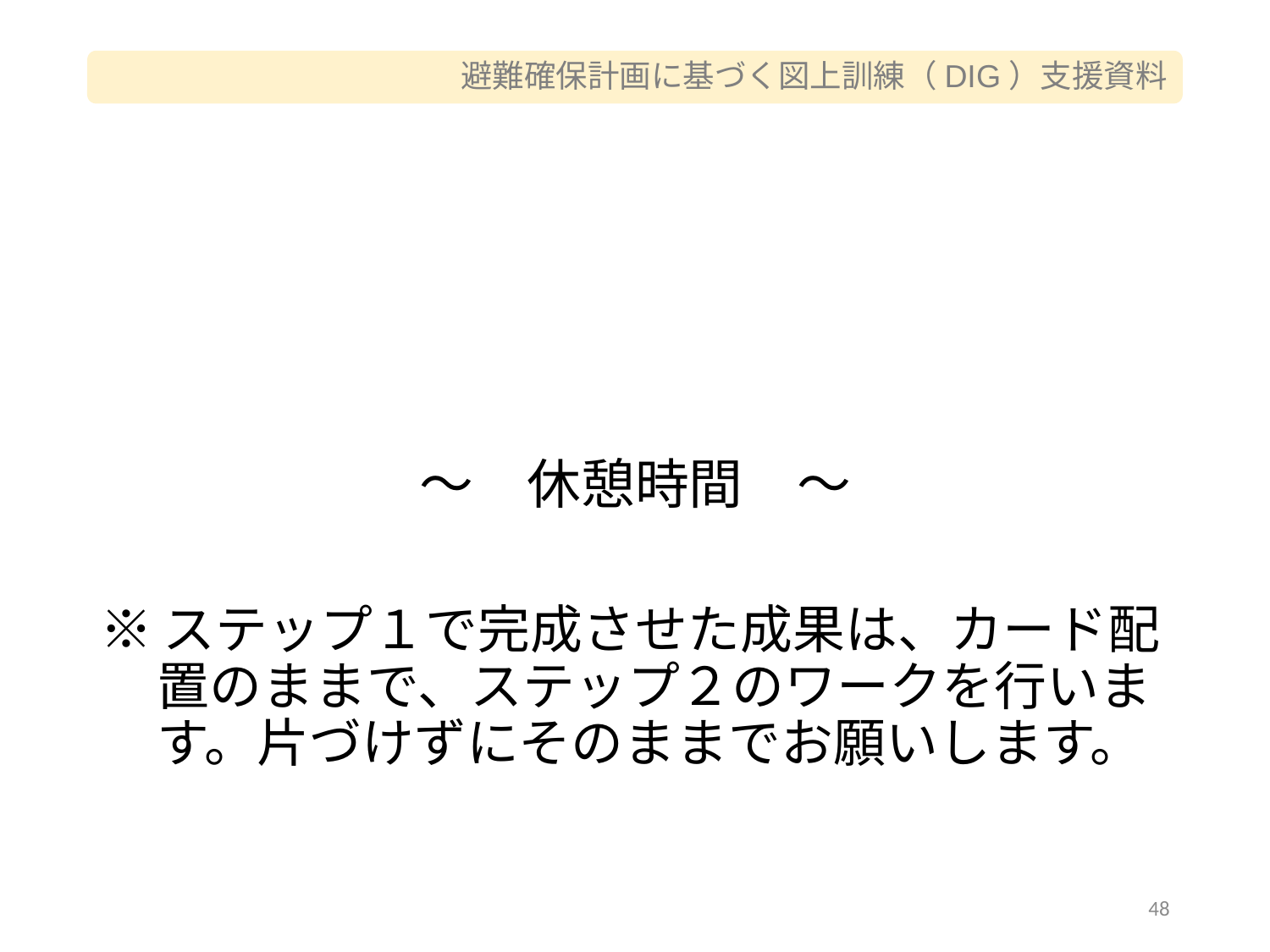

～　休憩時間　～

※ステップ１で完成させた成果は、カード配置のままで、ステップ２のワークを行います。片づけずにそのままでお願いします。
48